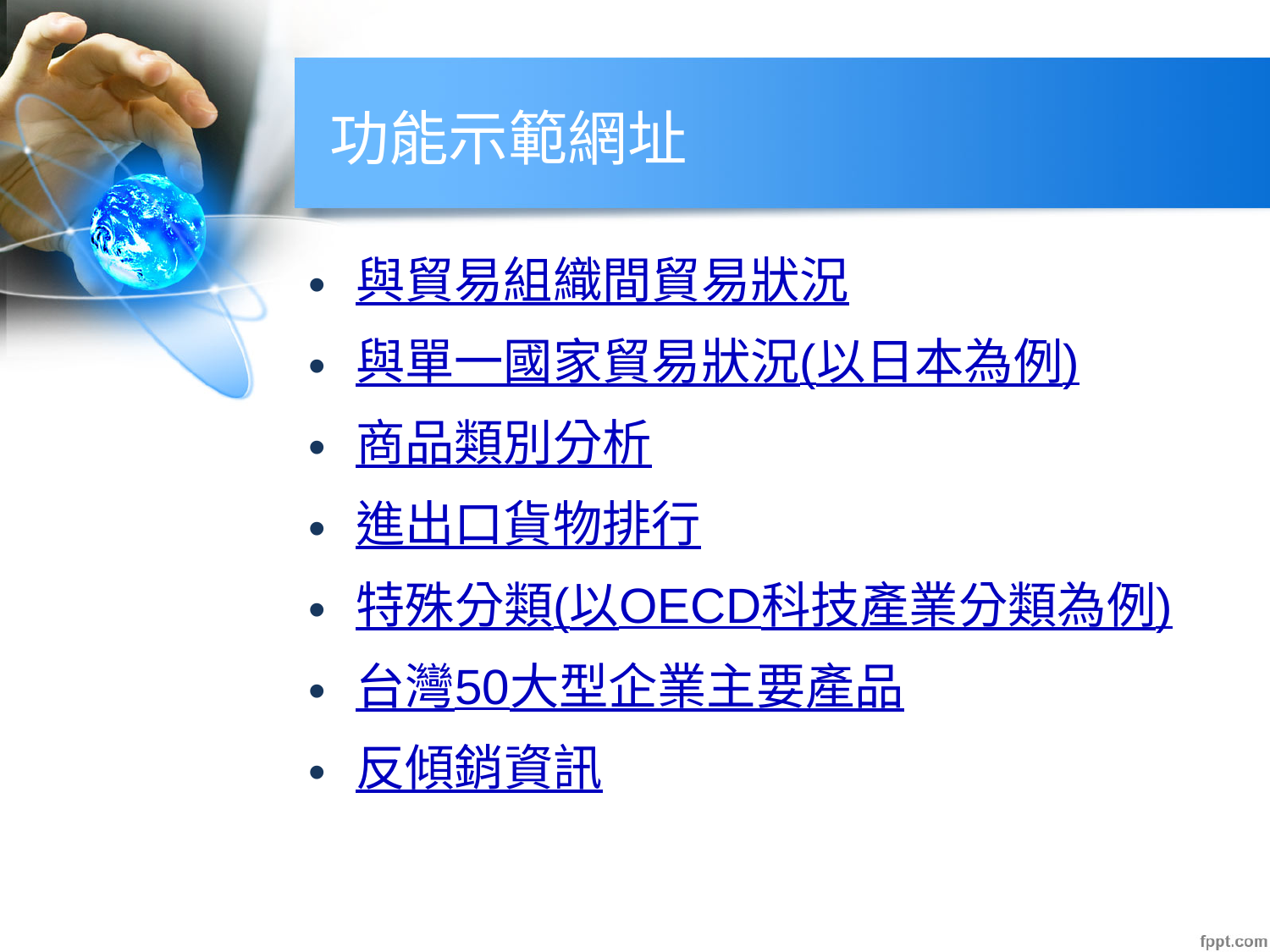

# 功能示範網址
與貿易組織間貿易狀況
與單一國家貿易狀況(以日本為例)
商品類別分析
進出口貨物排行
特殊分類(以OECD科技產業分類為例)
台灣50大型企業主要產品
反傾銷資訊